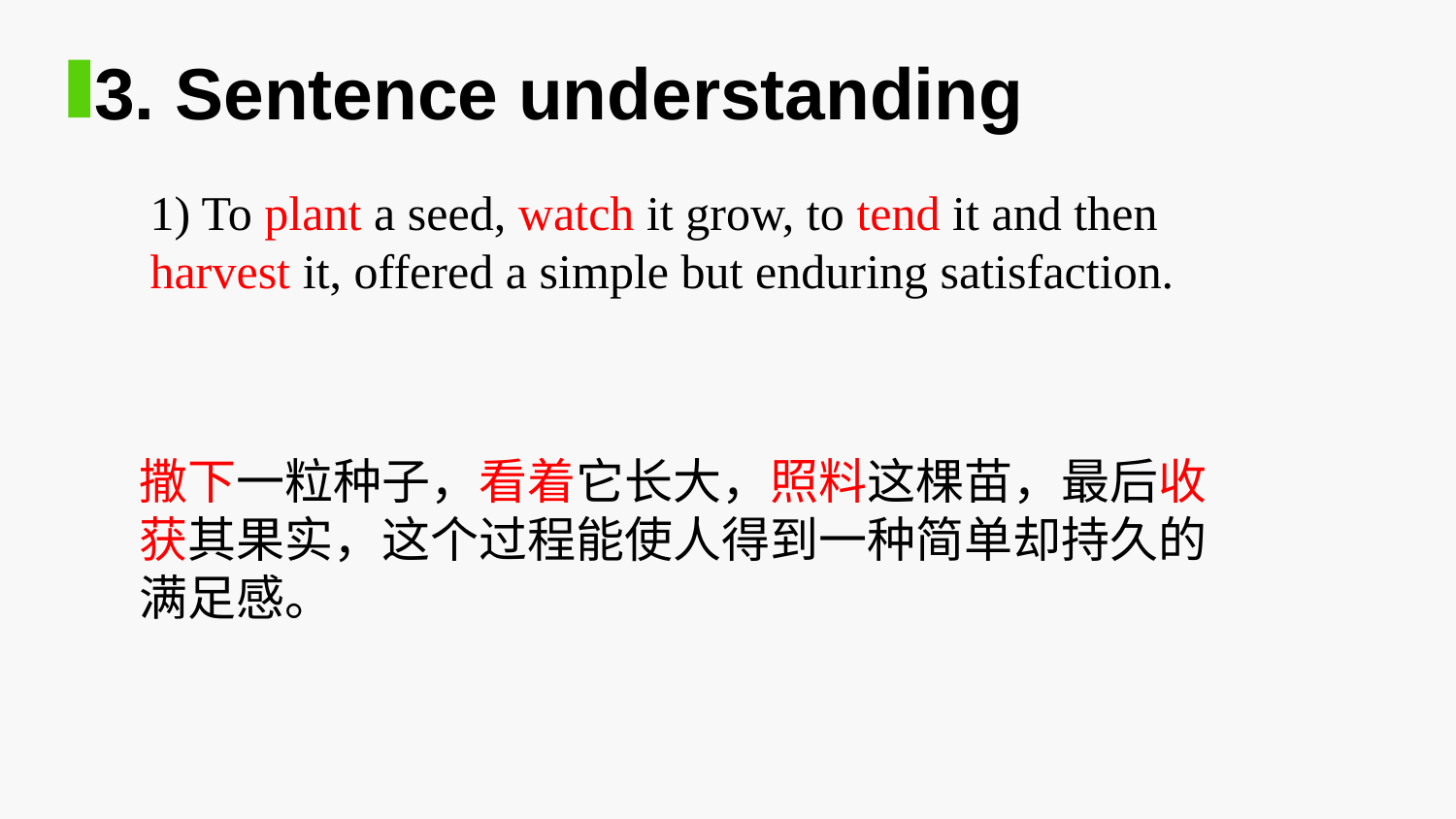

3. Sentence understanding

1) To plant a seed, watch it grow, to tend it and then harvest it, offered a simple but enduring satisfaction.
撒下一粒种子，看着它长大，照料这棵苗，最后收获其果实，这个过程能使人得到一种简单却持久的满足感。